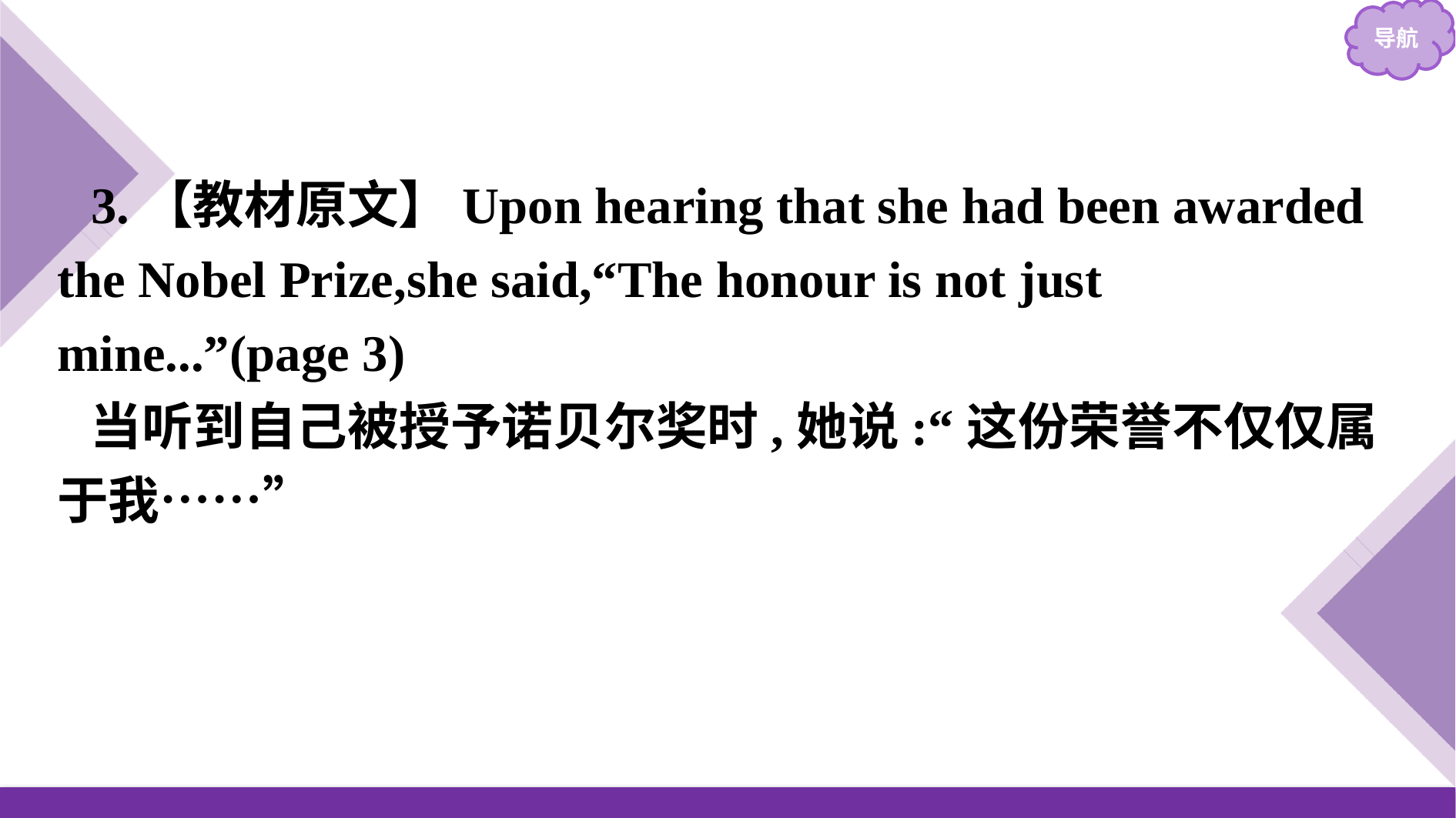

3.【教材原文】Upon hearing that she had been awarded the Nobel Prize,she said,“The honour is not just mine...”(page 3)
当听到自己被授予诺贝尔奖时,她说:“这份荣誉不仅仅属于我……”